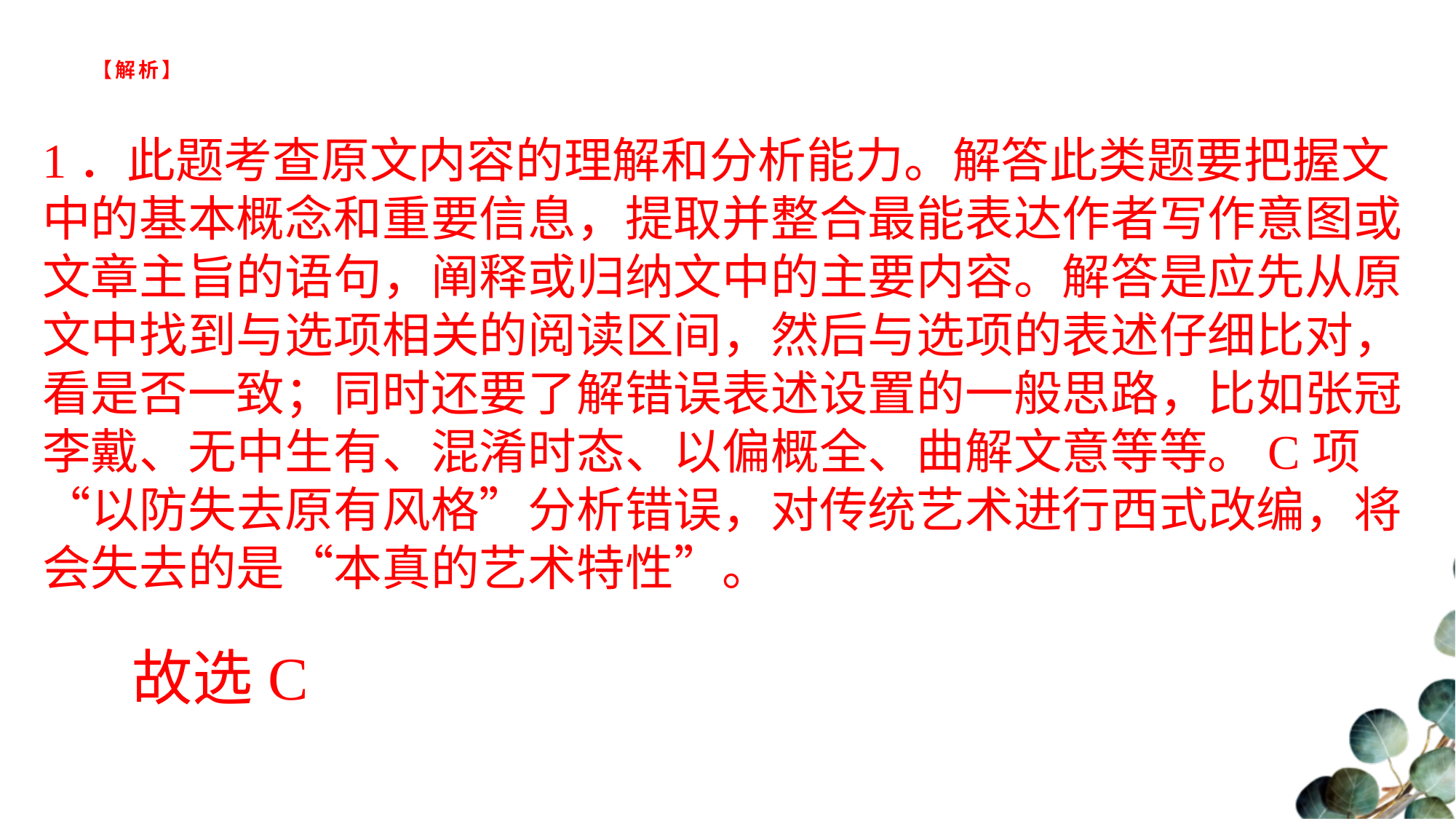

# 【解析】
1．此题考查原文内容的理解和分析能力。解答此类题要把握文中的基本概念和重要信息，提取并整合最能表达作者写作意图或文章主旨的语句，阐释或归纳文中的主要内容。解答是应先从原文中找到与选项相关的阅读区间，然后与选项的表述仔细比对，看是否一致；同时还要了解错误表述设置的一般思路，比如张冠李戴、无中生有、混淆时态、以偏概全、曲解文意等等。C项“以防失去原有风格”分析错误，对传统艺术进行西式改编，将会失去的是“本真的艺术特性”。
故选C